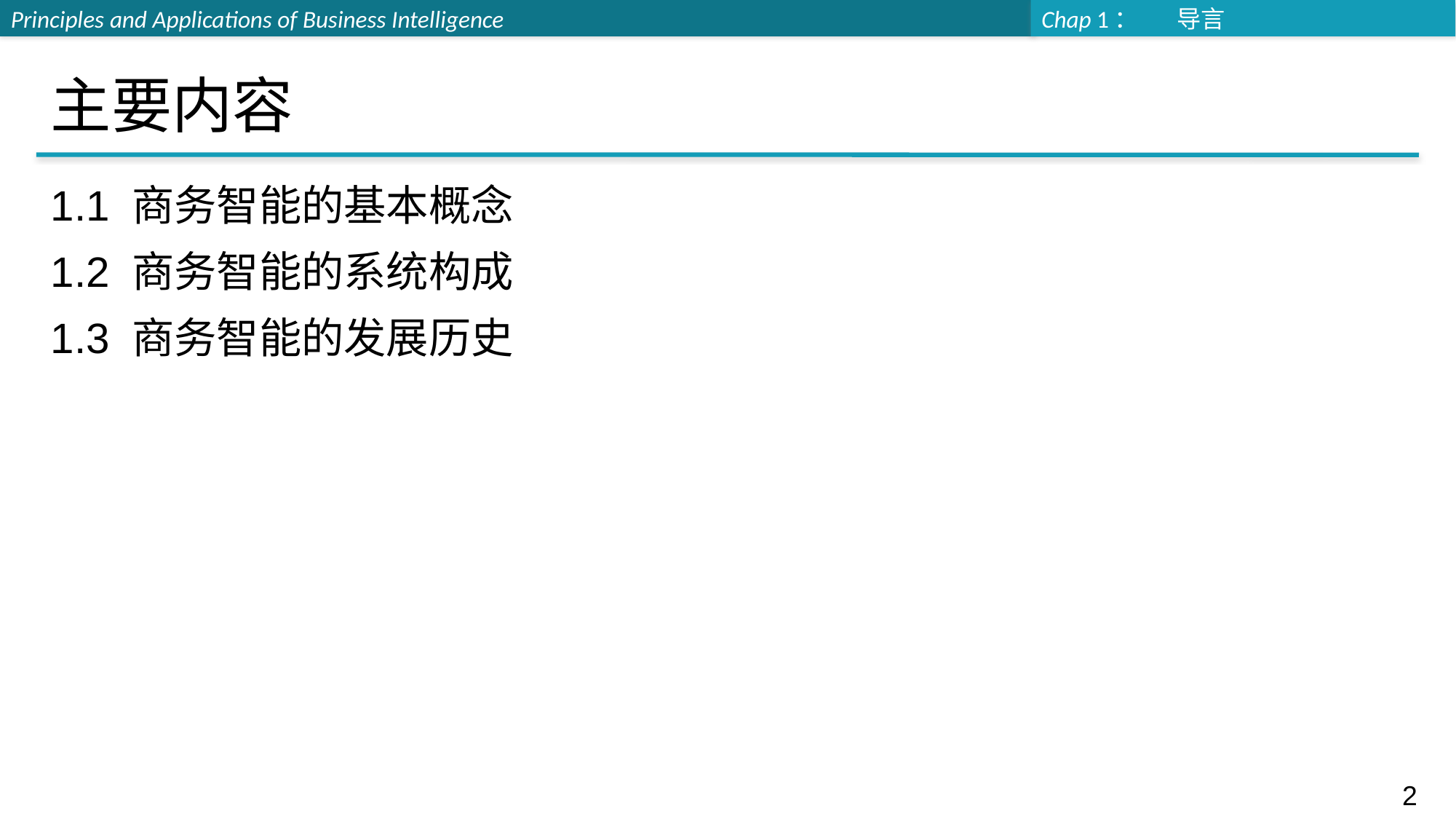

# 主要内容
1.1 商务智能的基本概念
1.2 商务智能的系统构成
1.3 商务智能的发展历史